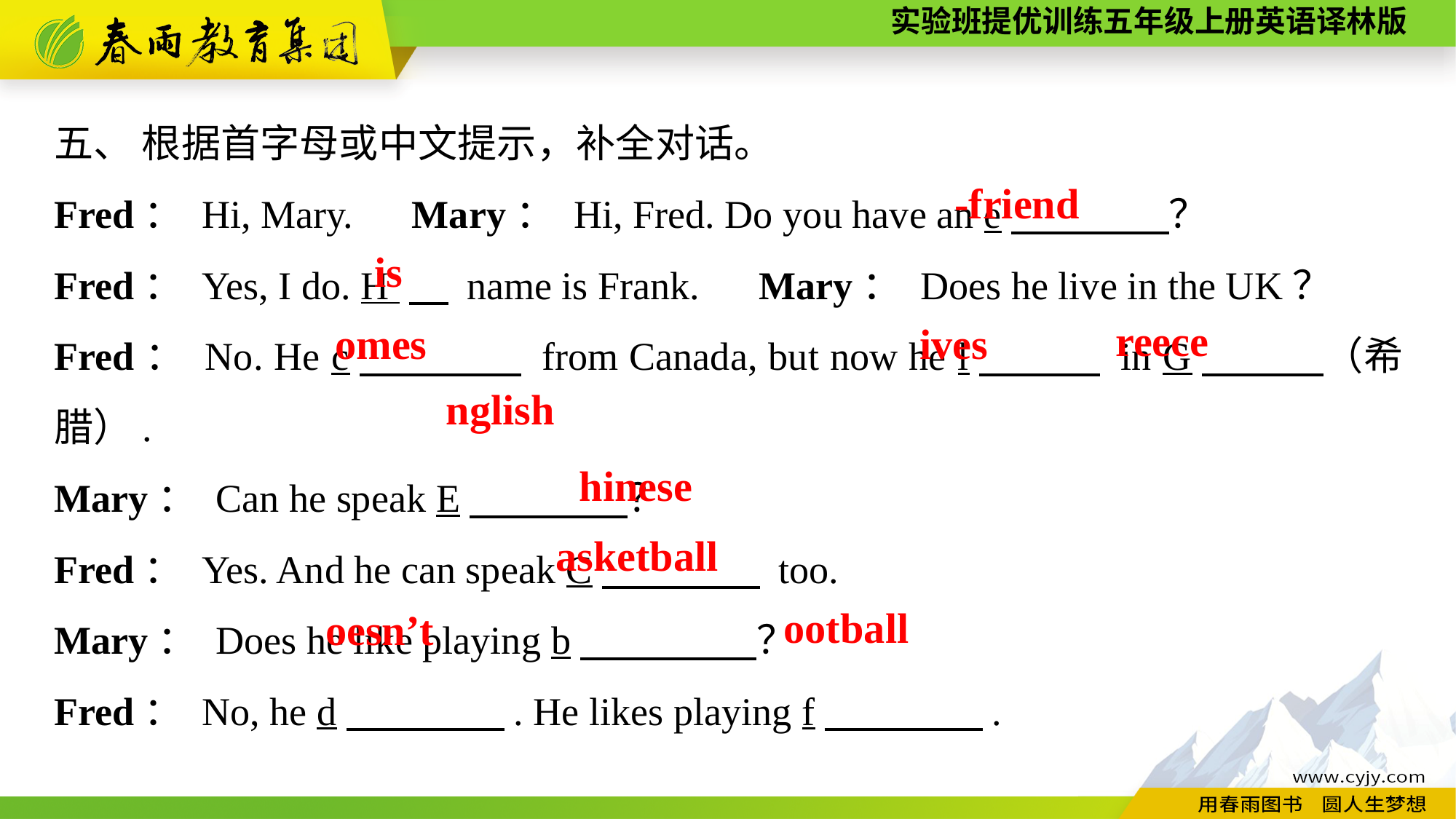

五、 根据首字母或中文提示，补全对话。
Fred： Hi, Mary.　Mary： Hi, Fred. Do you have an e　　　　？
Fred： Yes, I do. H 　 name is Frank.　Mary： Does he live in the UK？
Fred： No. He c　　　　 from Canada, but now he l　　　 in G　　　（希腊）.
Mary： Can he speak E　　　　？
Fred： Yes. And he can speak C　　　　 too.
Mary： Does he like playing b　　  　　？
Fred： No, he d　　　　. He likes playing f　　　　.
-friend
is
reece
omes
ives
nglish
hinese
asketball
ootball
oesn’t